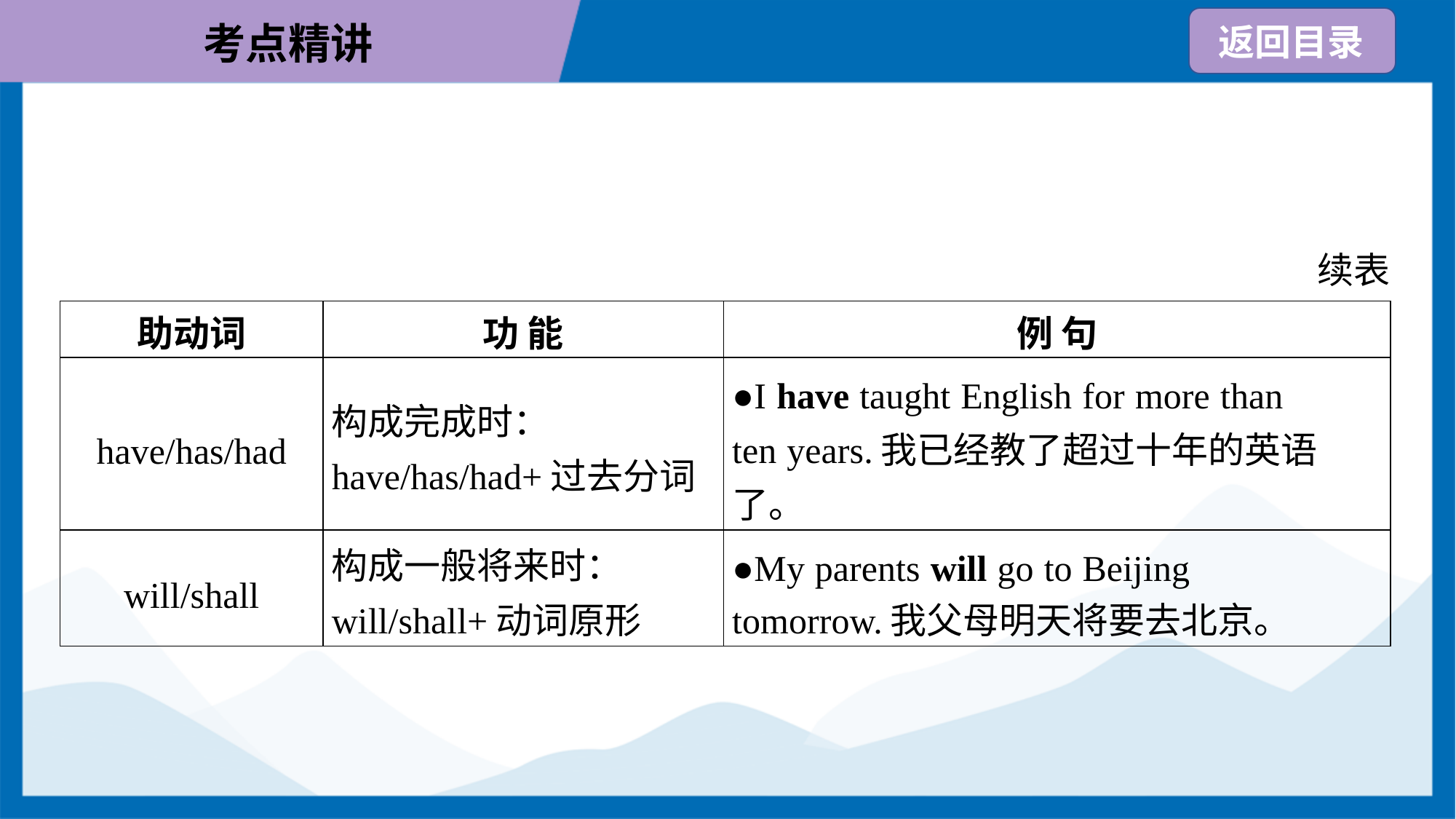

续表
| 助动词 | 功 能 | 例 句 |
| --- | --- | --- |
| have/has/had | 构成完成时： have/has/had+过去分词 | ●I have taught English for more than ten years.我已经教了超过十年的英语 了。 |
| will/shall | 构成一般将来时： will/shall+动词原形 | ●My parents will go to Beijing tomorrow.我父母明天将要去北京。 |